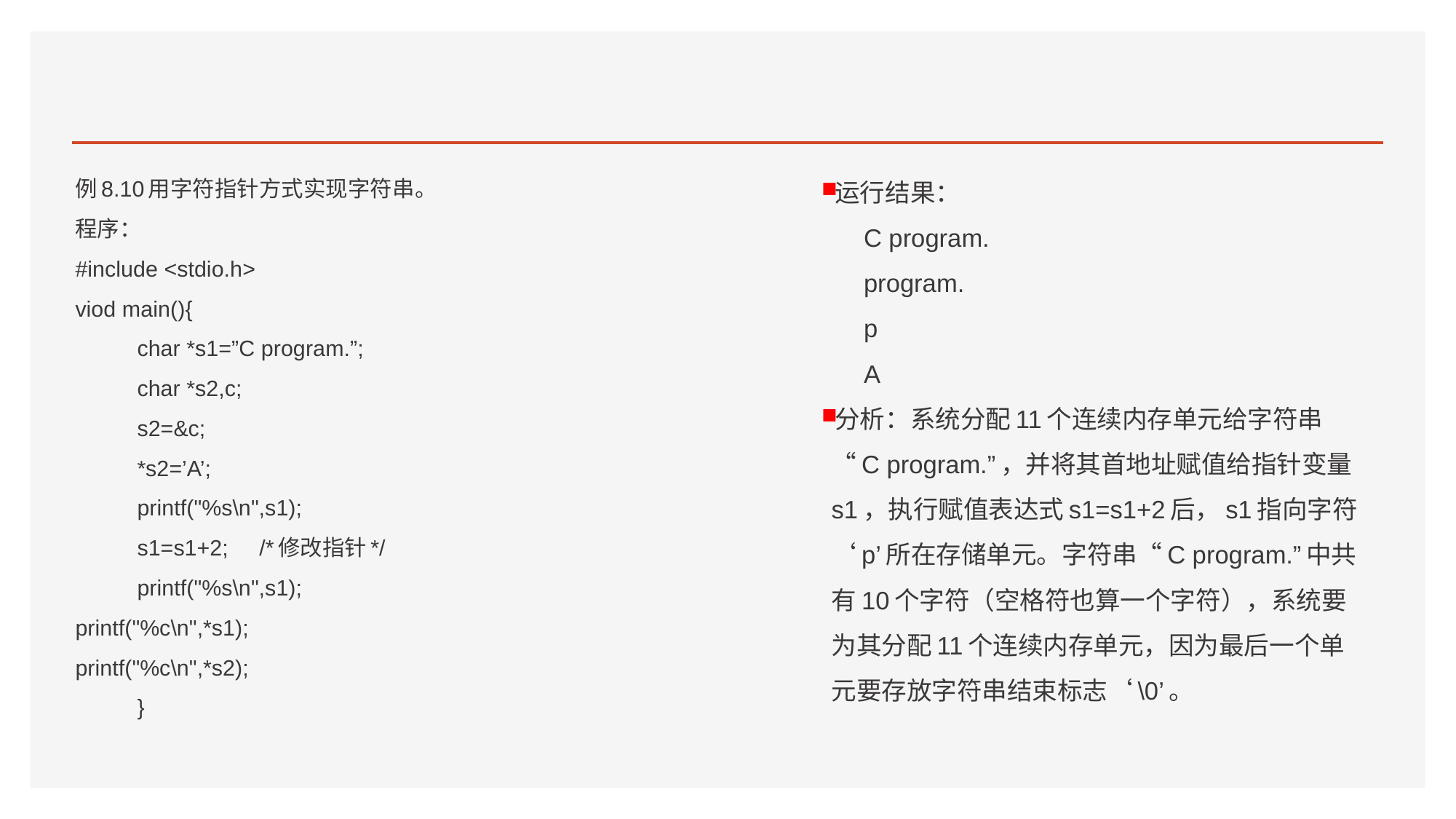

#
例8.10用字符指针方式实现字符串。
程序：
#include <stdio.h>
viod main(){
          char *s1=”C program.”;
          char *s2,c;
          s2=&c;
          *s2=’A’;
          printf("%s\n",s1);
          s1=s1+2;     /*修改指针*/
          printf("%s\n",s1);
printf("%c\n",*s1);
printf("%c\n",*s2);
          }
运行结果：
C program.
program.
p
A
分析：系统分配11个连续内存单元给字符串“C program.”，并将其首地址赋值给指针变量s1，执行赋值表达式s1=s1+2后，s1指向字符‘p’所在存储单元。字符串“C program.”中共有10个字符（空格符也算一个字符），系统要为其分配11个连续内存单元，因为最后一个单元要存放字符串结束标志‘\0’。